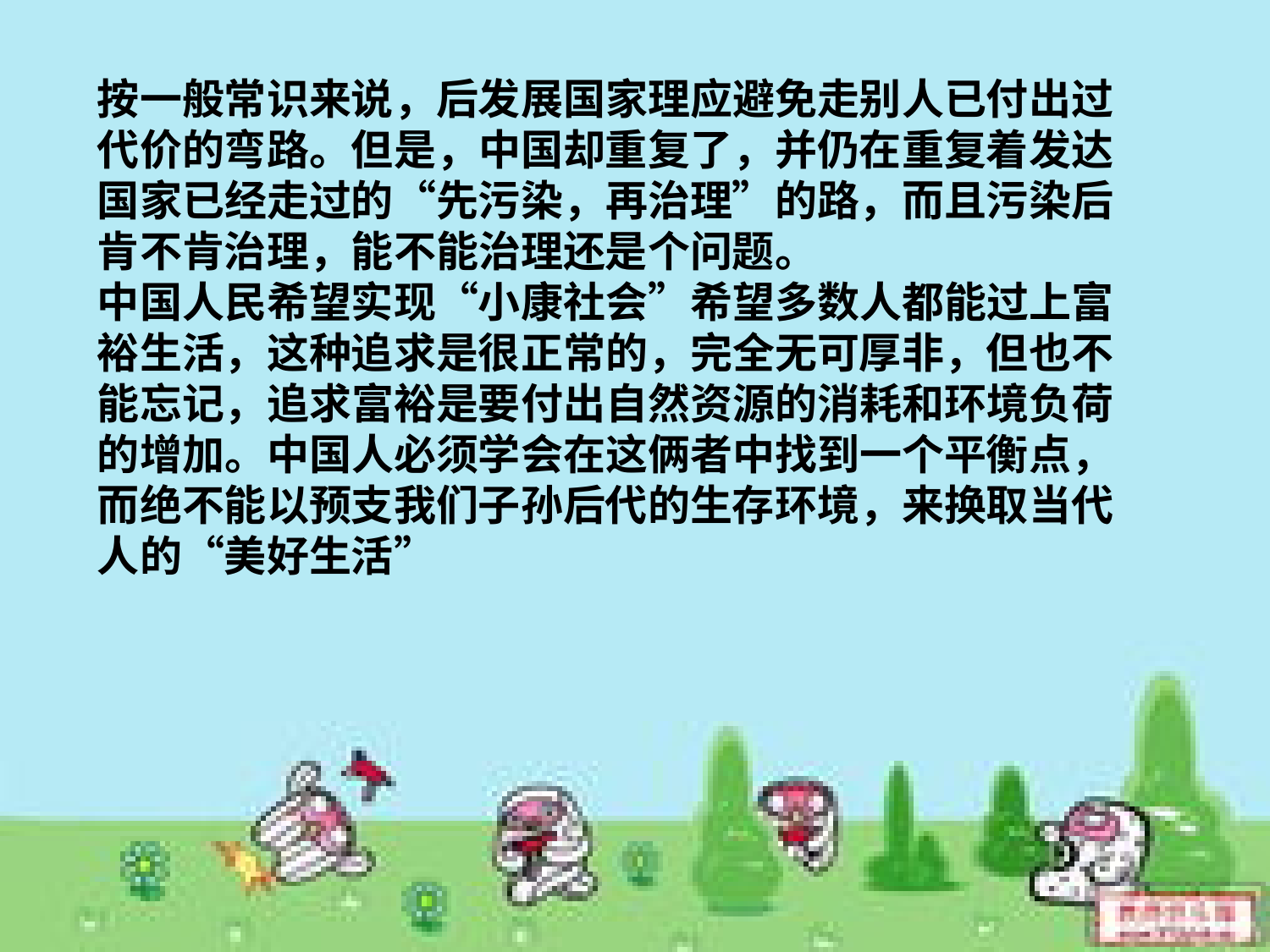

按一般常识来说，后发展国家理应避免走别人已付出过代价的弯路。但是，中国却重复了，并仍在重复着发达国家已经走过的“先污染，再治理”的路，而且污染后肯不肯治理，能不能治理还是个问题。
中国人民希望实现“小康社会”希望多数人都能过上富裕生活，这种追求是很正常的，完全无可厚非，但也不能忘记，追求富裕是要付出自然资源的消耗和环境负荷的增加。中国人必须学会在这俩者中找到一个平衡点，而绝不能以预支我们子孙后代的生存环境，来换取当代人的“美好生活”